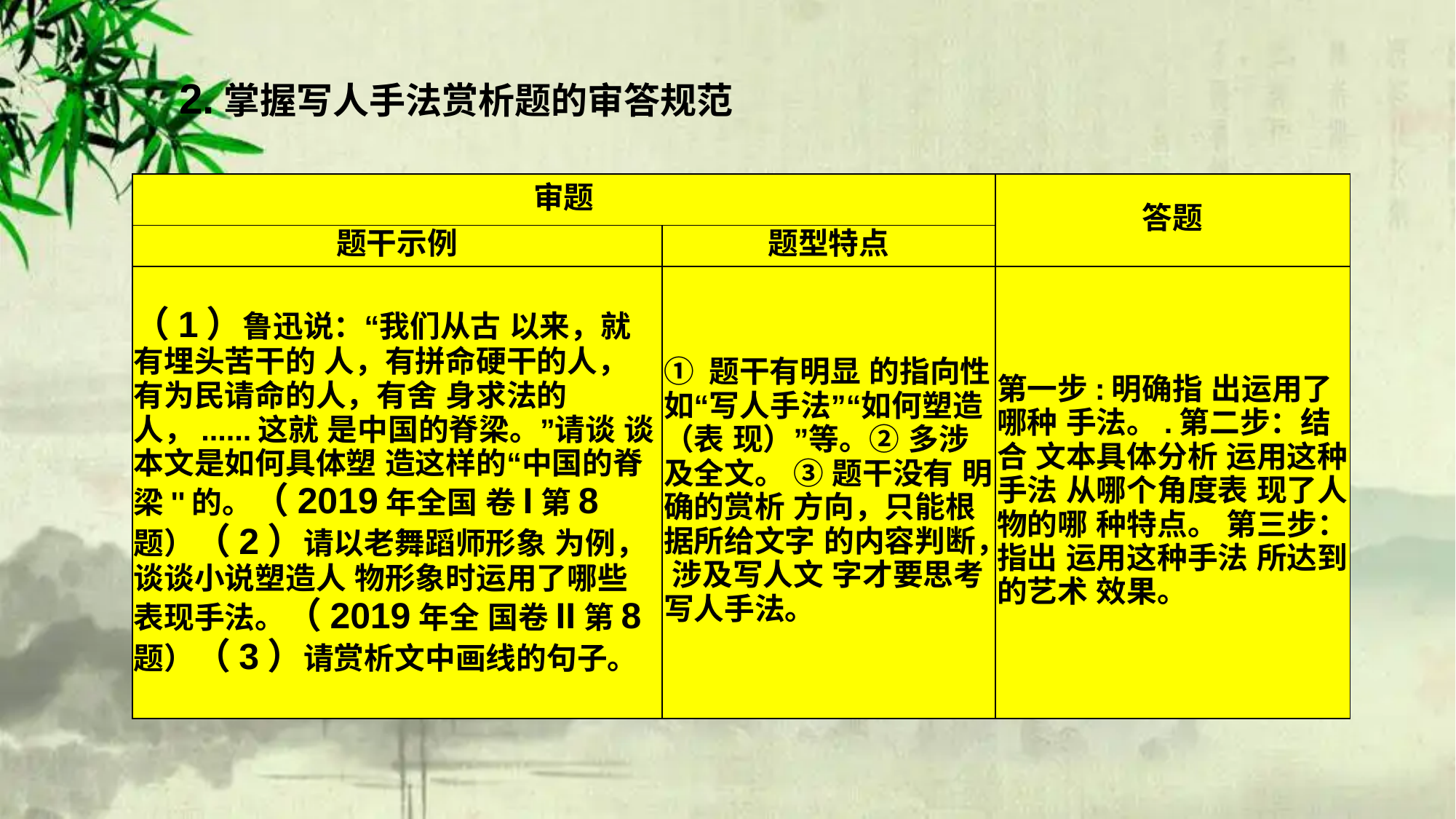

| 2.掌握写人手法赏析题的审答规范 |
| --- |
| 审题 |  | 答题 |
| --- | --- | --- |
| 题干示例 | 题型特点 |  |
| （1）鲁迅说：“我们从古 以来，就有埋头苦干的 人，有拼命硬干的人， 有为民请命的人，有舍 身求法的人，......这就 是中国的脊梁。”请谈 谈本文是如何具体塑 造这样的“中国的脊 梁''的。（2019年全国 卷I第8题）（2）请以老舞蹈师形象 为例，谈谈小说塑造人 物形象时运用了哪些 表现手法。（2019年全 国卷II第8题）（3）请赏析文中画线的句子。 | ① 题干有明显 的指向性，如“写人手法”“如何塑造（表 现）”等。② 多涉及全文。 ③ 题干没有 明确的赏析 方向，只能根 据所给文字 的内容判断， 涉及写人文 字才要思考 写人手法。 | 第一步:明确指 出运用了哪种 手法。.第二步：结合 文本具体分析 运用这种手法 从哪个角度表 现了人物的哪 种特点。 第三步：指出 运用这种手法 所达到的艺术 效果。 |